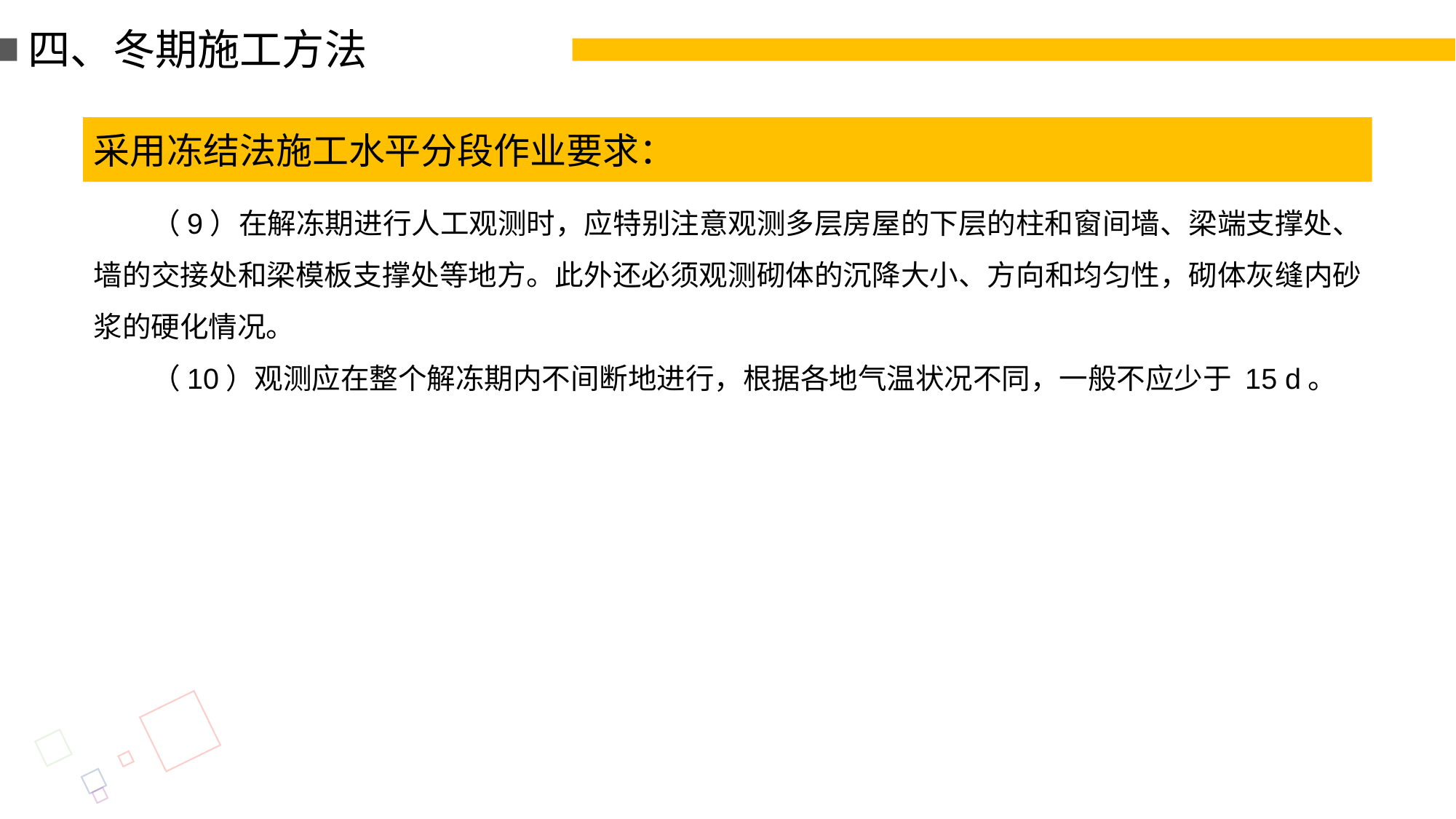

四、冬期施工方法
采用冻结法施工水平分段作业要求：
（9）在解冻期进行人工观测时，应特别注意观测多层房屋的下层的柱和窗间墙、梁端支撑处、墙的交接处和梁模板支撑处等地方。此外还必须观测砌体的沉降大小、方向和均匀性，砌体灰缝内砂浆的硬化情况。
（10）观测应在整个解冻期内不间断地进行，根据各地气温状况不同，一般不应少于 15 d。